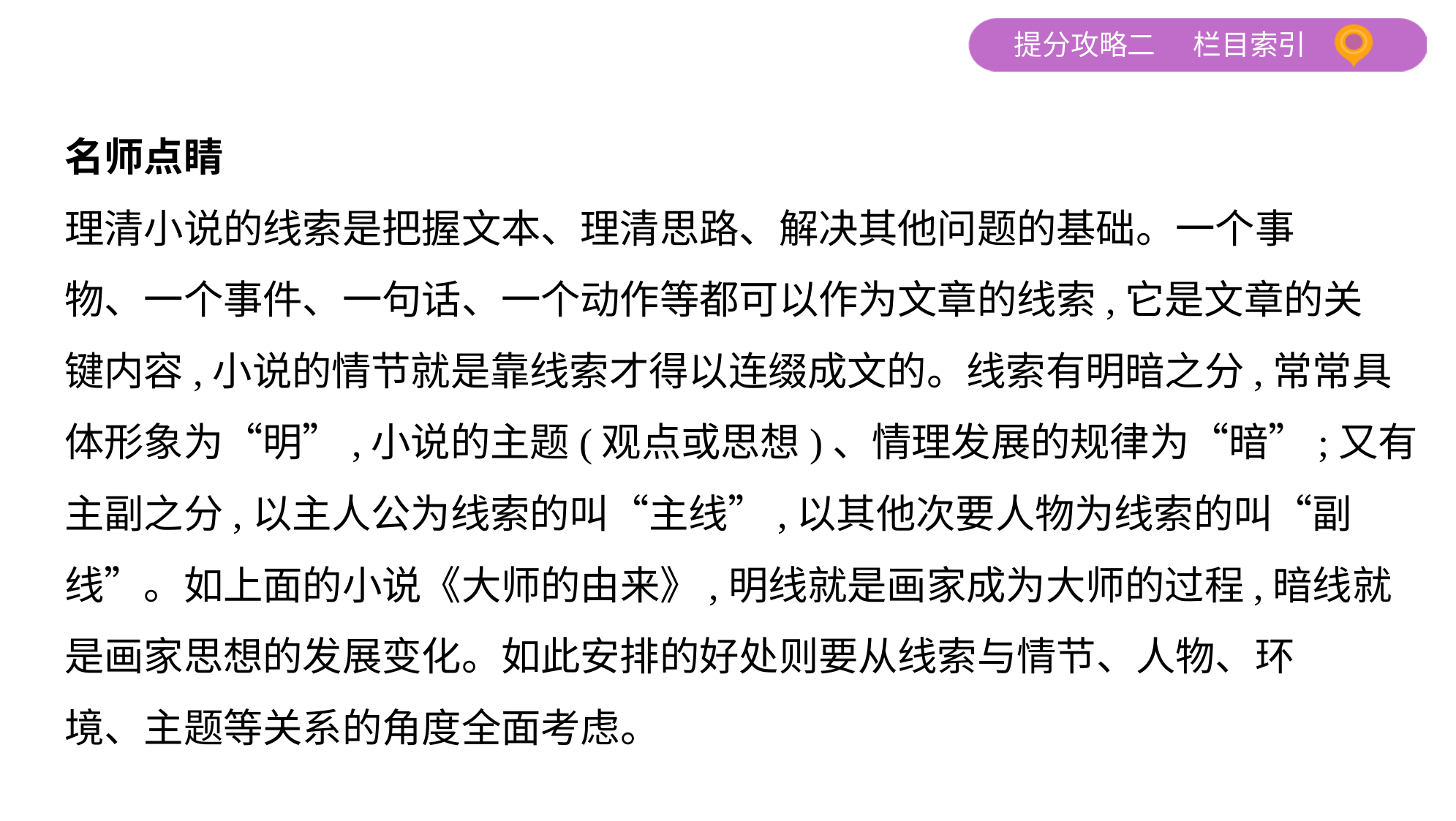

名师点睛
理清小说的线索是把握文本、理清思路、解决其他问题的基础。一个事
物、一个事件、一句话、一个动作等都可以作为文章的线索,它是文章的关
键内容,小说的情节就是靠线索才得以连缀成文的。线索有明暗之分,常常具
体形象为“明”,小说的主题(观点或思想)、情理发展的规律为“暗”;又有
主副之分,以主人公为线索的叫“主线”,以其他次要人物为线索的叫“副
线”。如上面的小说《大师的由来》,明线就是画家成为大师的过程,暗线就
是画家思想的发展变化。如此安排的好处则要从线索与情节、人物、环
境、主题等关系的角度全面考虑。